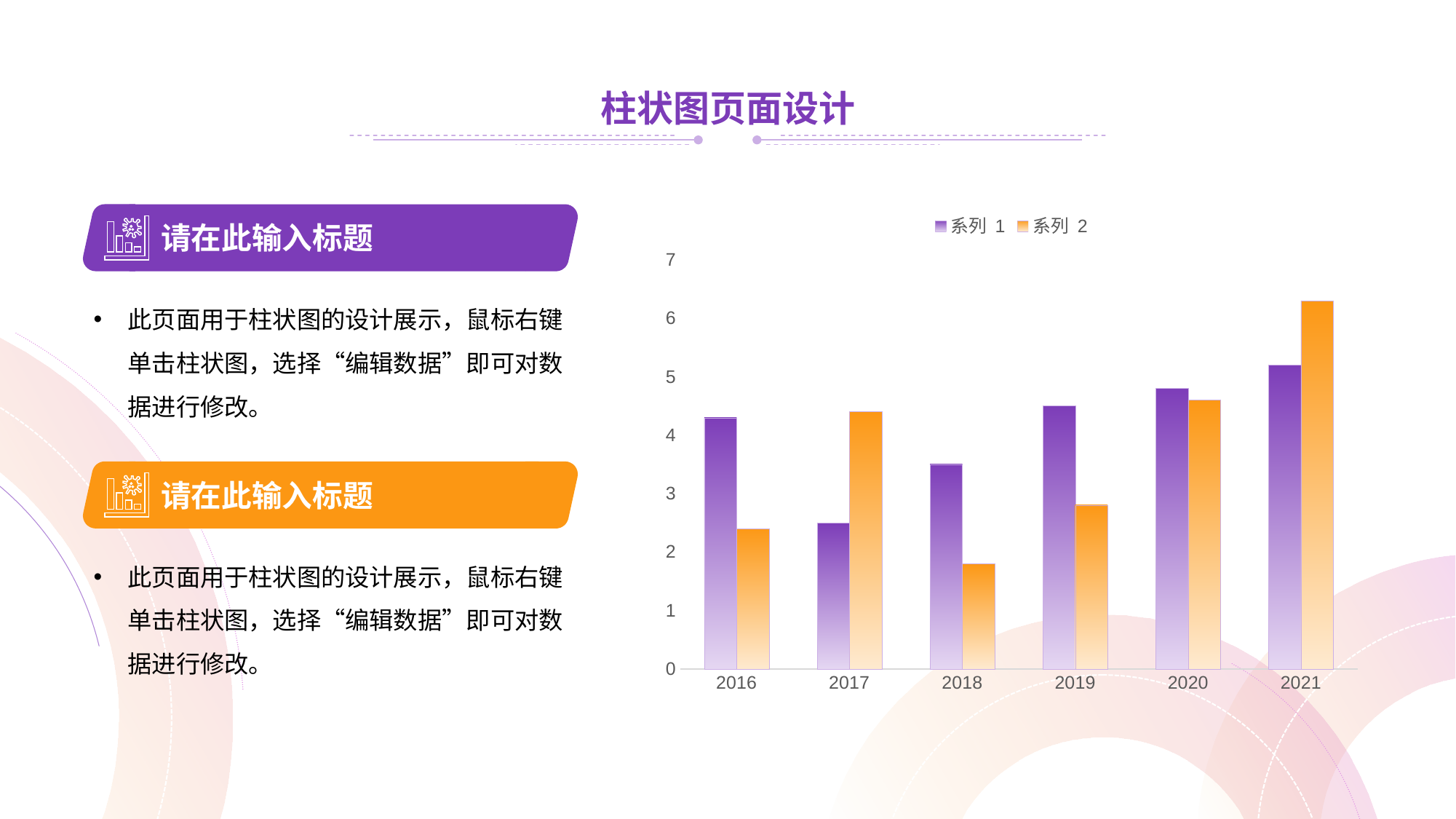

柱状图页面设计

### Chart

| Category | 系列 1 | 系列 2 |
|---|---|---|
| 2016 | 4.3 | 2.4 |
| 2017 | 2.5 | 4.4 |
| 2018 | 3.5 | 1.8 |
| 2019 | 4.5 | 2.8 |
| 2020 | 4.8 | 4.6 |
| 2021 | 5.2 | 6.3 |
请在此输入标题

此页面用于柱状图的设计展示，鼠标右键单击柱状图，选择“编辑数据”即可对数据进行修改。

请在此输入标题

此页面用于柱状图的设计展示，鼠标右键单击柱状图，选择“编辑数据”即可对数据进行修改。